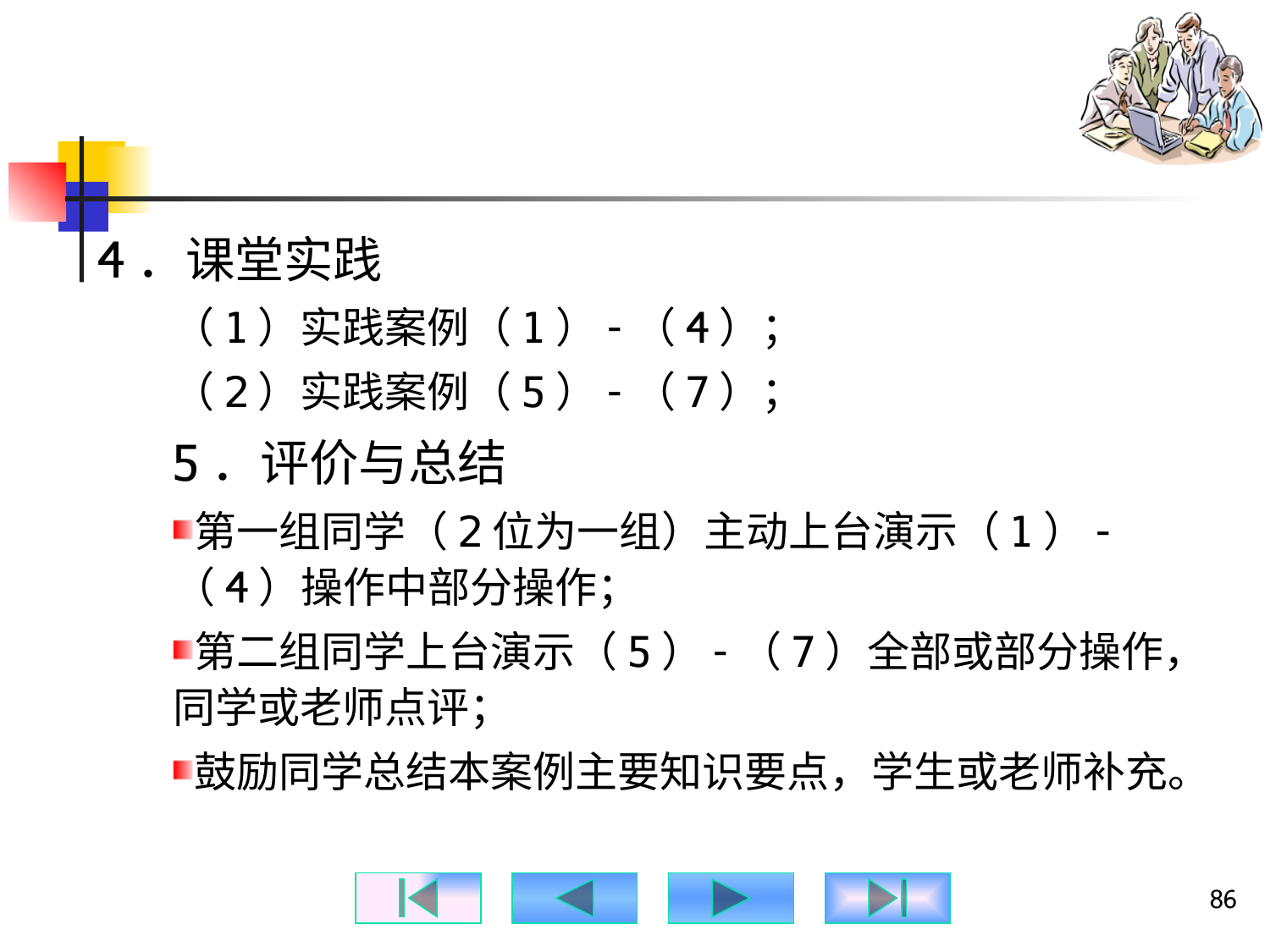

#
4．课堂实践
（1）实践案例（1）-（4）；
（2）实践案例（5）-（7）；
5．评价与总结
第一组同学（2位为一组）主动上台演示（1）-（4）操作中部分操作；
第二组同学上台演示（5）-（7）全部或部分操作，同学或老师点评；
鼓励同学总结本案例主要知识要点，学生或老师补充。

86